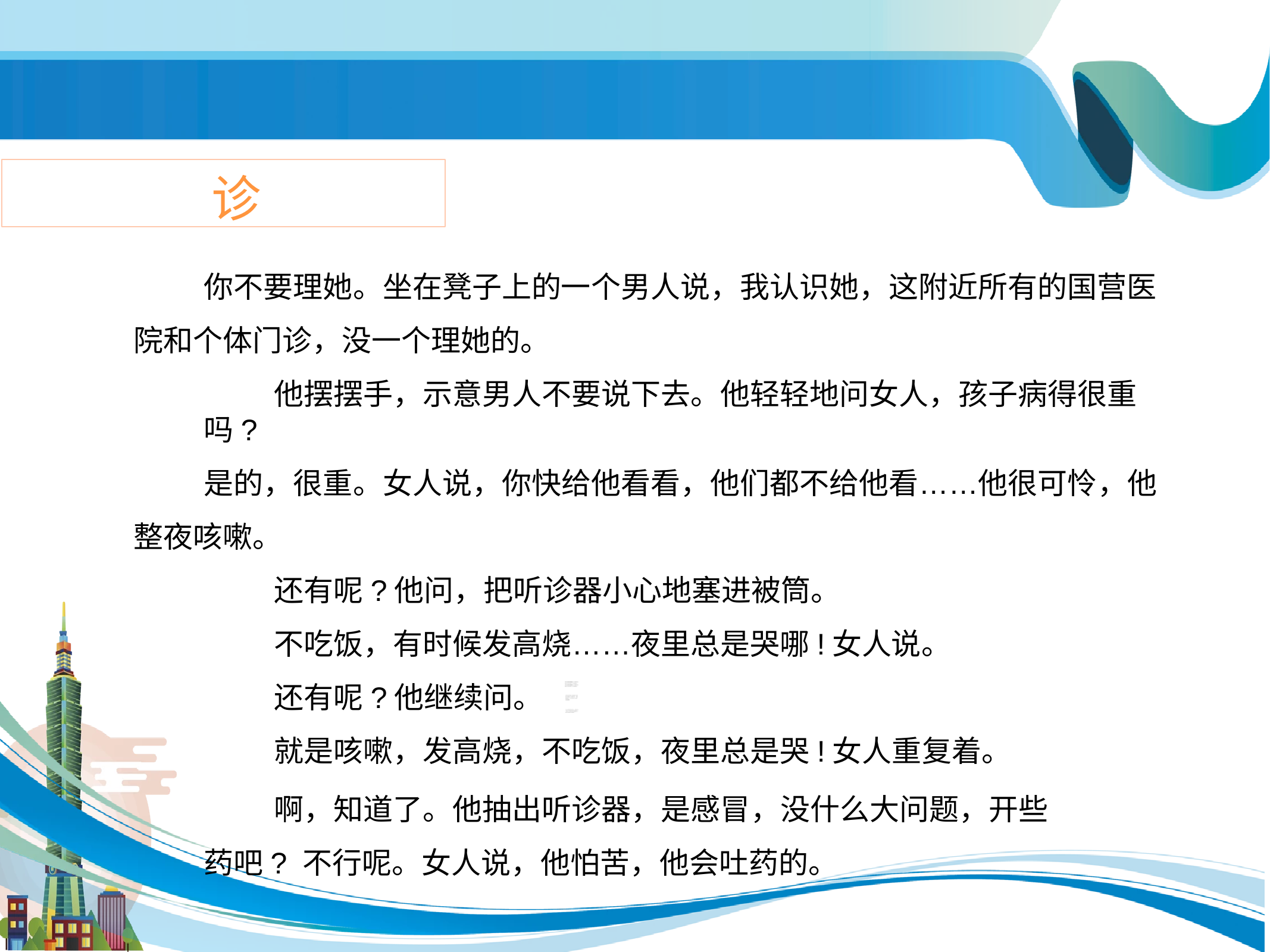

诊
你不要理她。坐在凳子上的一个男人说，我认识她，这附近所有的国营医 院和个体门诊，没一个理她的。
他摆摆手，示意男人不要说下去。他轻轻地问女人，孩子病得很重吗?
是的，很重。女人说，你快给他看看，他们都不给他看……他很可怜，他 整夜咳嗽。
还有呢?他问，把听诊器小心地塞进被筒。
不吃饭，有时候发高烧……夜里总是哭哪!女人说。
还有呢?他继续问。
就是咳嗽，发高烧，不吃饭，夜里总是哭!女人重复着。
啊，知道了。他抽出听诊器，是感冒，没什么大问题，开些药吧? 不行呢。女人说，他怕苦，他会吐药的。